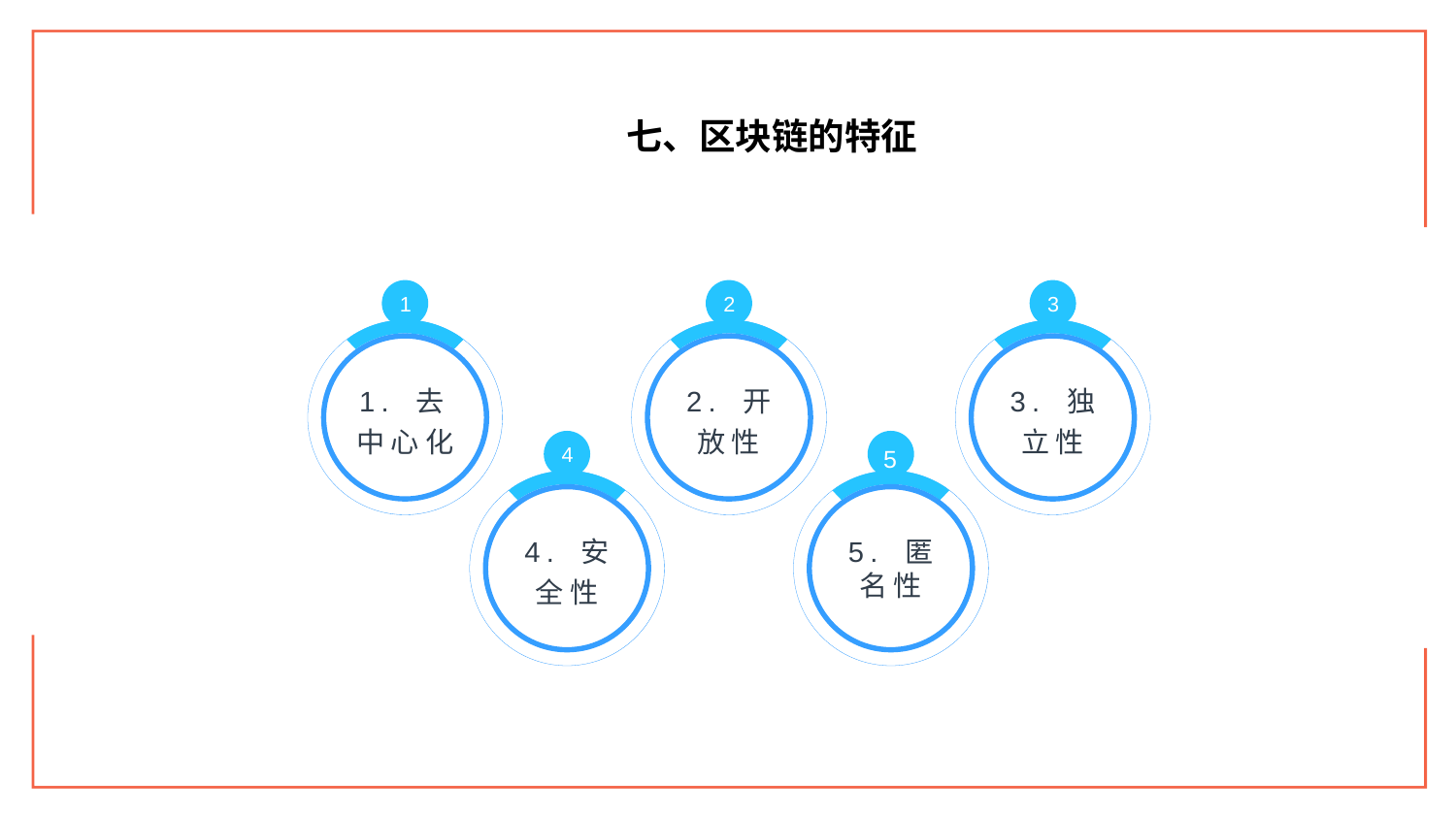

七、区块链的特征

1

1. 去中心化

2

2. 开
放性

3

3. 独
立性

4

4. 安
全性

5

5. 匿
名性